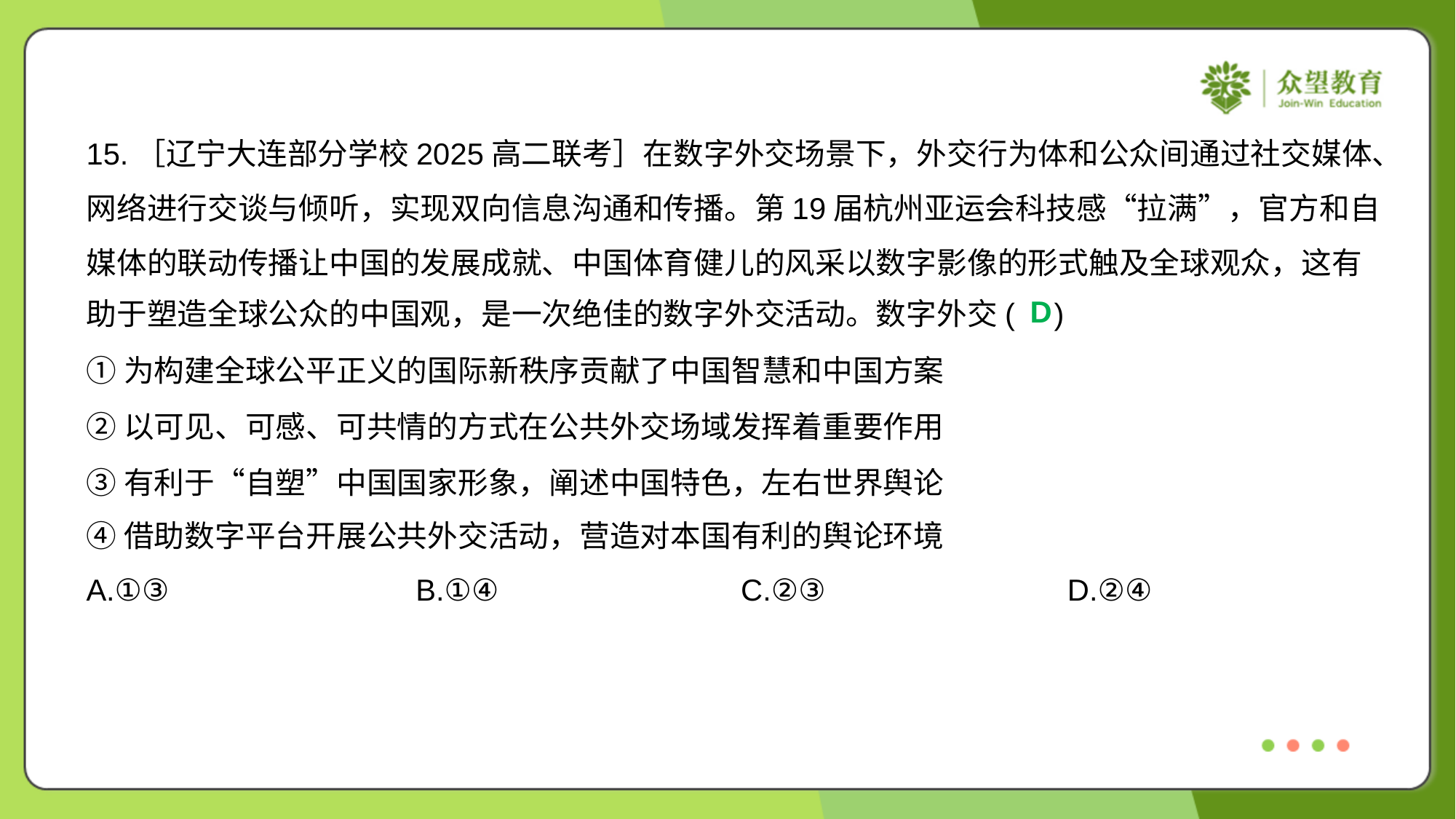

15.［辽宁大连部分学校2025高二联考］在数字外交场景下，外交行为体和公众间通过社交媒体、
网络进行交谈与倾听，实现双向信息沟通和传播。第19届杭州亚运会科技感“拉满”，官方和自
媒体的联动传播让中国的发展成就、中国体育健儿的风采以数字影像的形式触及全球观众，这有
助于塑造全球公众的中国观，是一次绝佳的数字外交活动。数字外交(     )
D
①为构建全球公平正义的国际新秩序贡献了中国智慧和中国方案
②以可见、可感、可共情的方式在公共外交场域发挥着重要作用
③有利于“自塑”中国国家形象，阐述中国特色，左右世界舆论
④借助数字平台开展公共外交活动，营造对本国有利的舆论环境
A.①③	B.①④	C.②③	D.②④